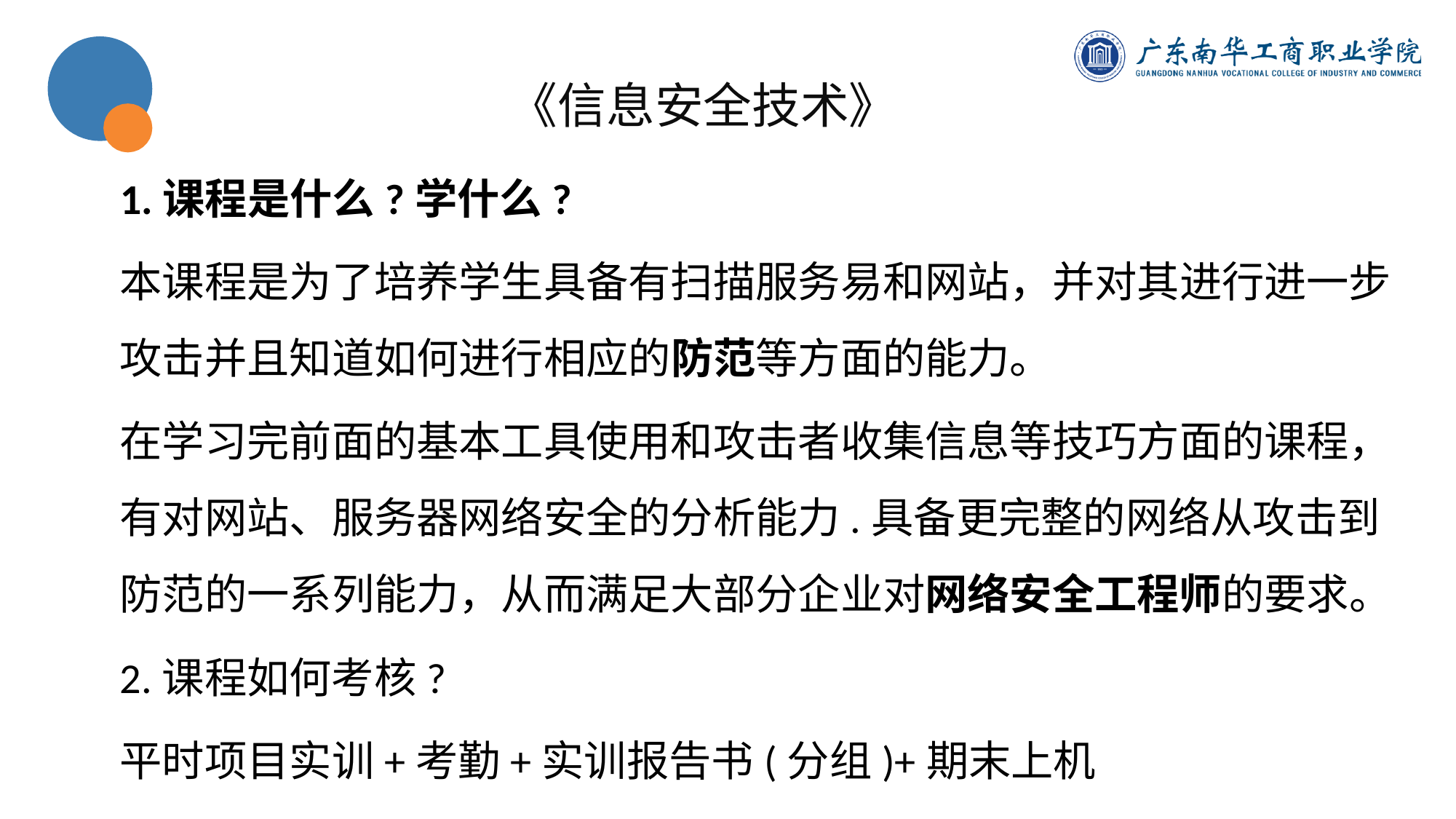

《信息安全技术》

1.课程是什么?学什么?
本课程是为了培养学生具备有扫描服务易和网站，并对其进行进一步攻击并且知道如何进行相应的防范等方面的能力。
在学习完前面的基本工具使用和攻击者收集信息等技巧方面的课程，有对网站、服务器网络安全的分析能力.具备更完整的网络从攻击到防范的一系列能力，从而满足大部分企业对网络安全工程师的要求。
2.课程如何考核?
平时项目实训+考勤+实训报告书(分组)+期末上机